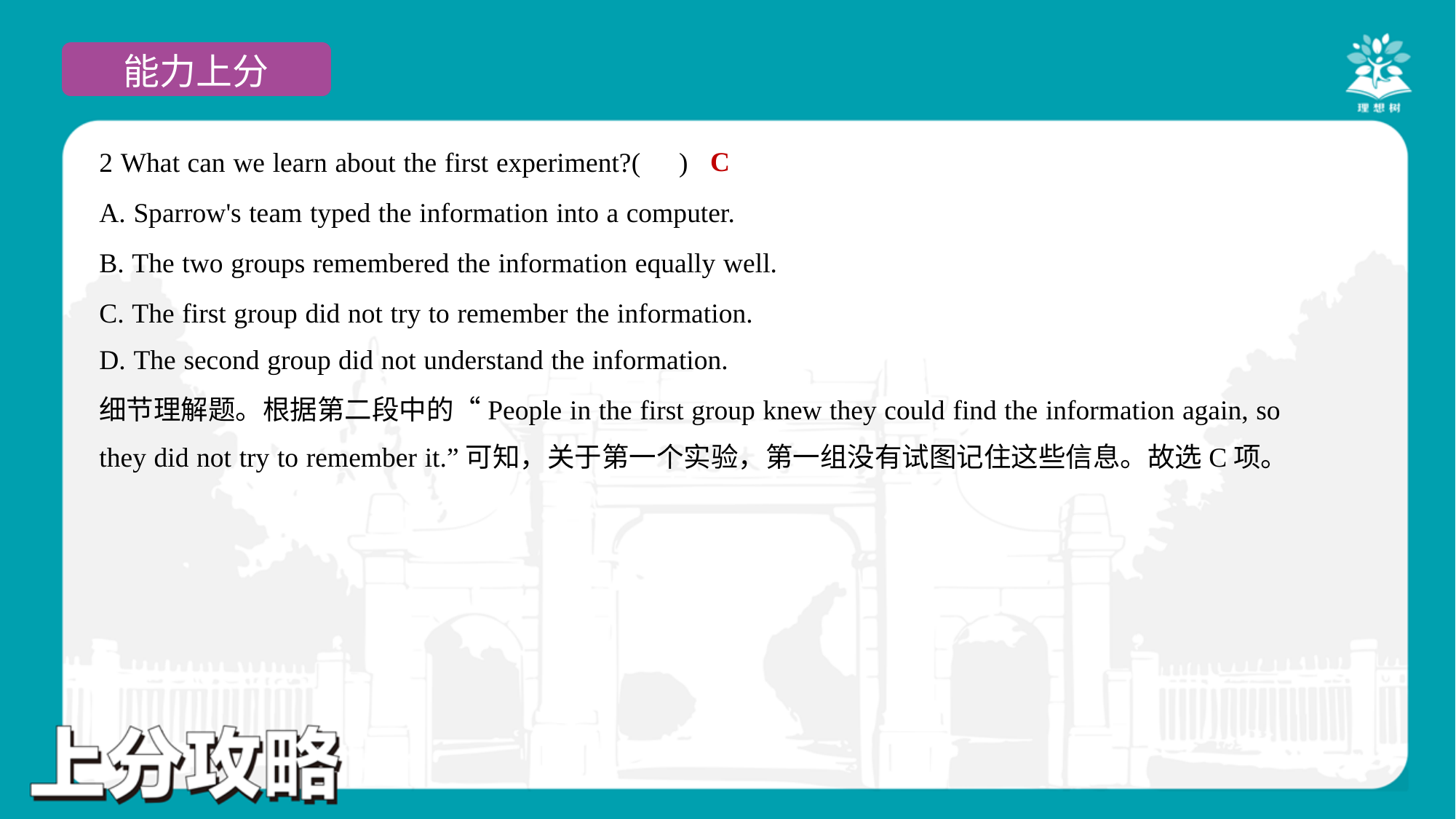

C
2 What can we learn about the first experiment?(     )
A. Sparrow's team typed the information into a computer.
B. The two groups remembered the information equally well.
C. The first group did not try to remember the information.
D. The second group did not understand the information.
细节理解题。根据第二段中的“People in the first group knew they could find the information again, so
they did not try to remember it.”可知，关于第一个实验，第一组没有试图记住这些信息。故选C项。